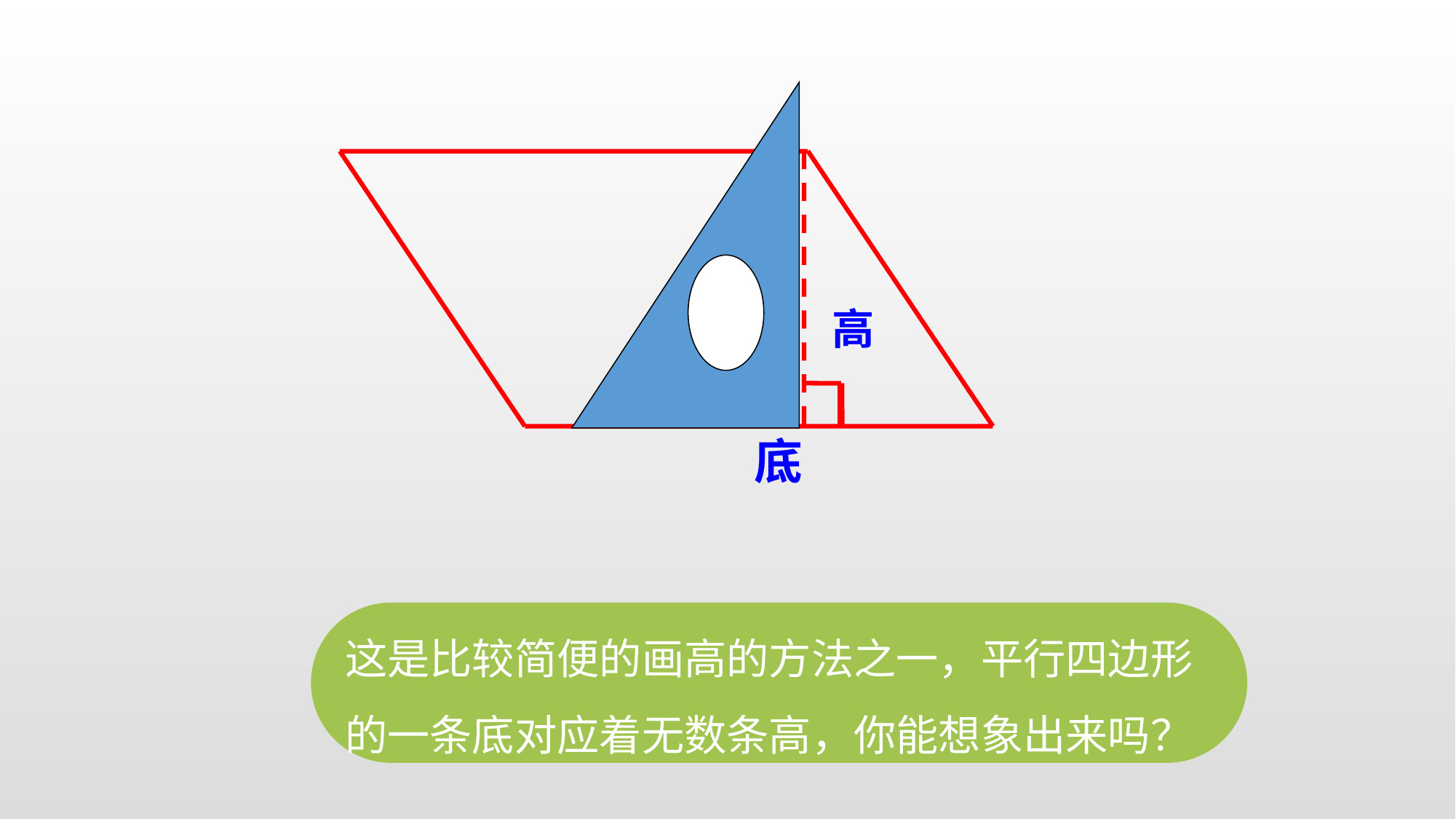

高

底
这是比较简便的画高的方法之一，平行四边形的一条底对应着无数条高，你能想象出来吗？